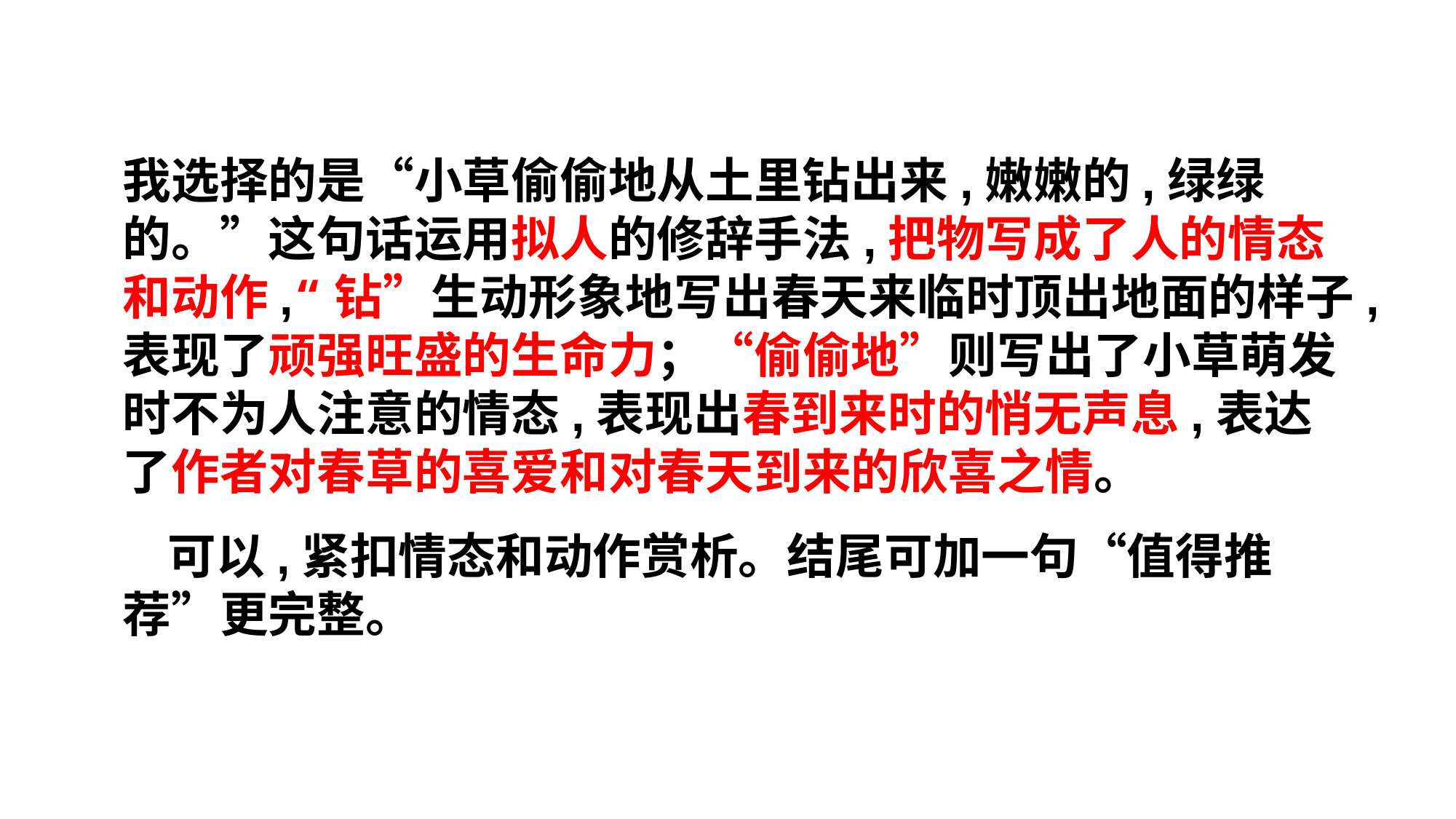

我选择的是“小草偷偷地从土里钻出来,嫩嫩的,绿绿的。”这句话运用拟人的修辞手法,把物写成了人的情态和动作,“钻”生动形象地写出春天来临时顶出地面的样子,表现了顽强旺盛的生命力；“偷偷地”则写出了小草萌发时不为人注意的情态,表现出春到来时的悄无声息,表达了作者对春草的喜爱和对春天到来的欣喜之情。
   可以,紧扣情态和动作赏析。结尾可加一句“值得推荐”更完整。